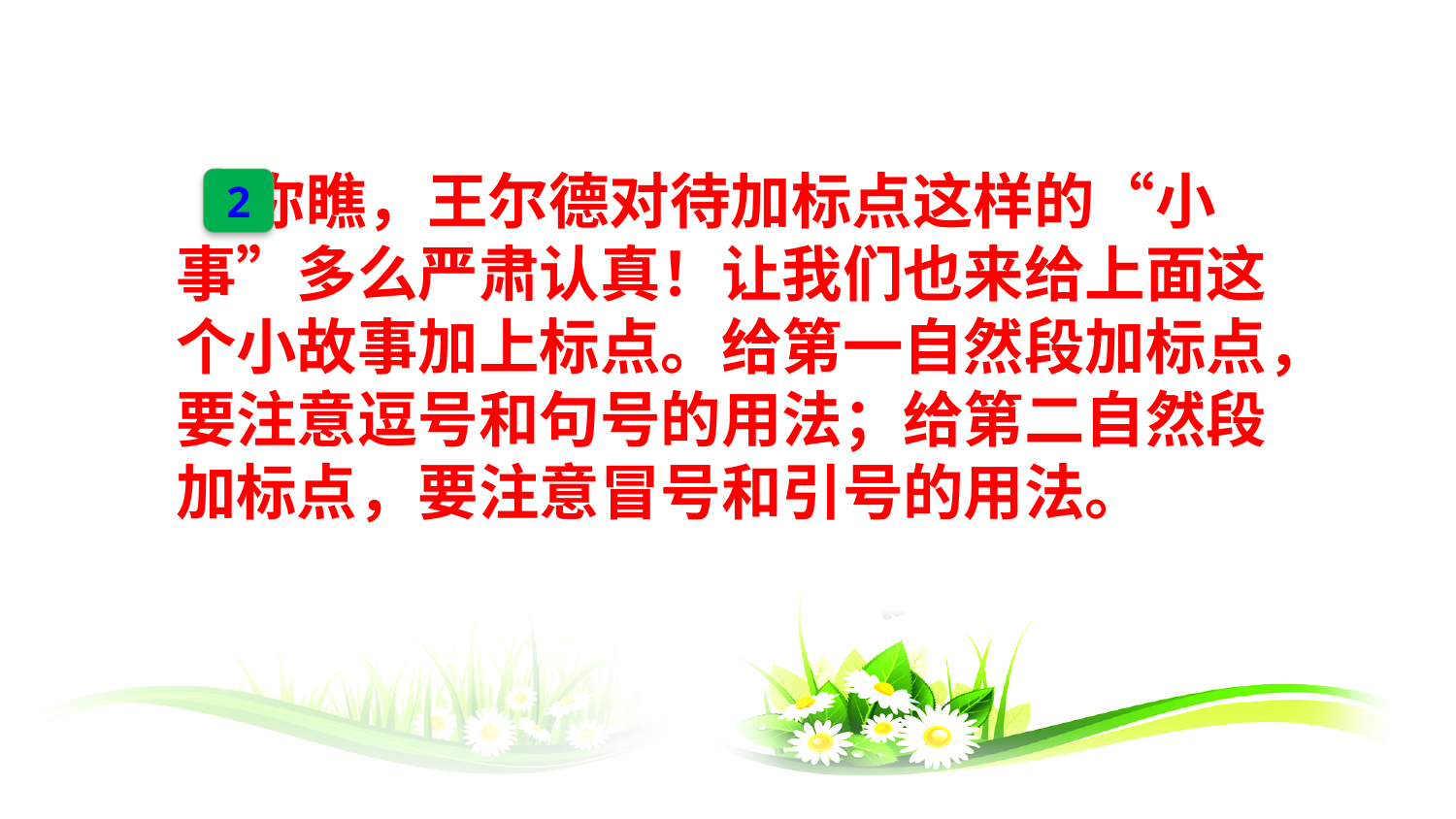

你瞧，王尔德对待加标点这样的“小事”多么严肃认真！让我们也来给上面这个小故事加上标点。给第一自然段加标点，要注意逗号和句号的用法；给第二自然段加标点，要注意冒号和引号的用法。
2